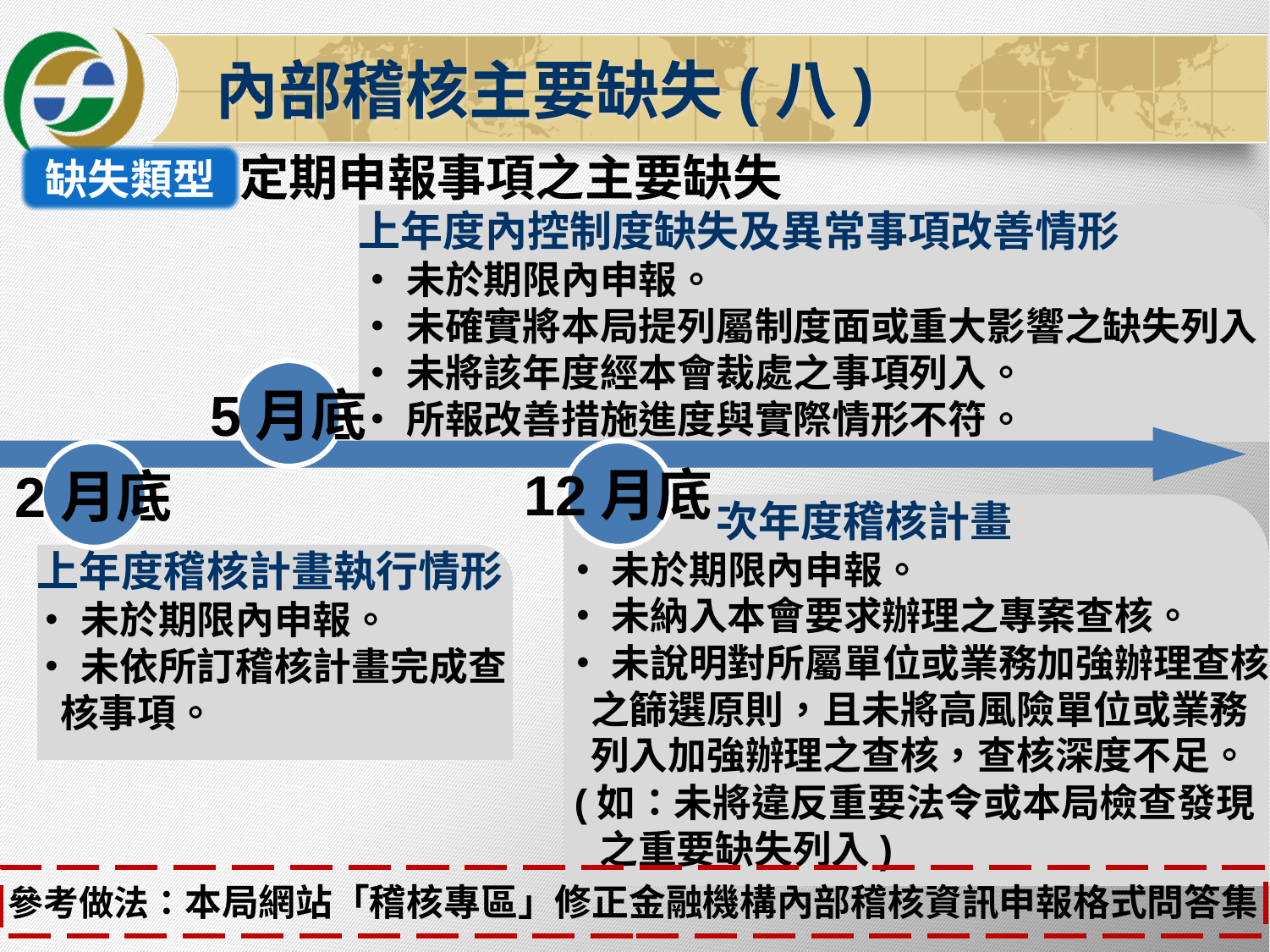

內部稽核主要缺失(八)
定期申報事項之主要缺失
缺失類型
上年度內控制度缺失及異常事項改善情形
•未於期限內申報。
•未確實將本局提列屬制度面或重大影響之缺失列入。
•未將該年度經本會裁處之事項列入。
•所報改善措施進度與實際情形不符。
5月底

12月底
2月底
               次年度稽核計畫
•未於期限內申報。
•未納入本會要求辦理之專案查核。
•未說明對所屬單位或業務加強辦理查核
  之篩選原則，且未將高風險單位或業務
  列入加強辦理之查核，查核深度不足。
 (如：未將違反重要法令或本局檢查發現
   之重要缺失列入)

上年度稽核計畫執行情形
•未於期限內申報。
•未依所訂稽核計畫完成查
  核事項。
參考做法：本局網站「稽核專區」修正金融機構內部稽核資訊申報格式問答集